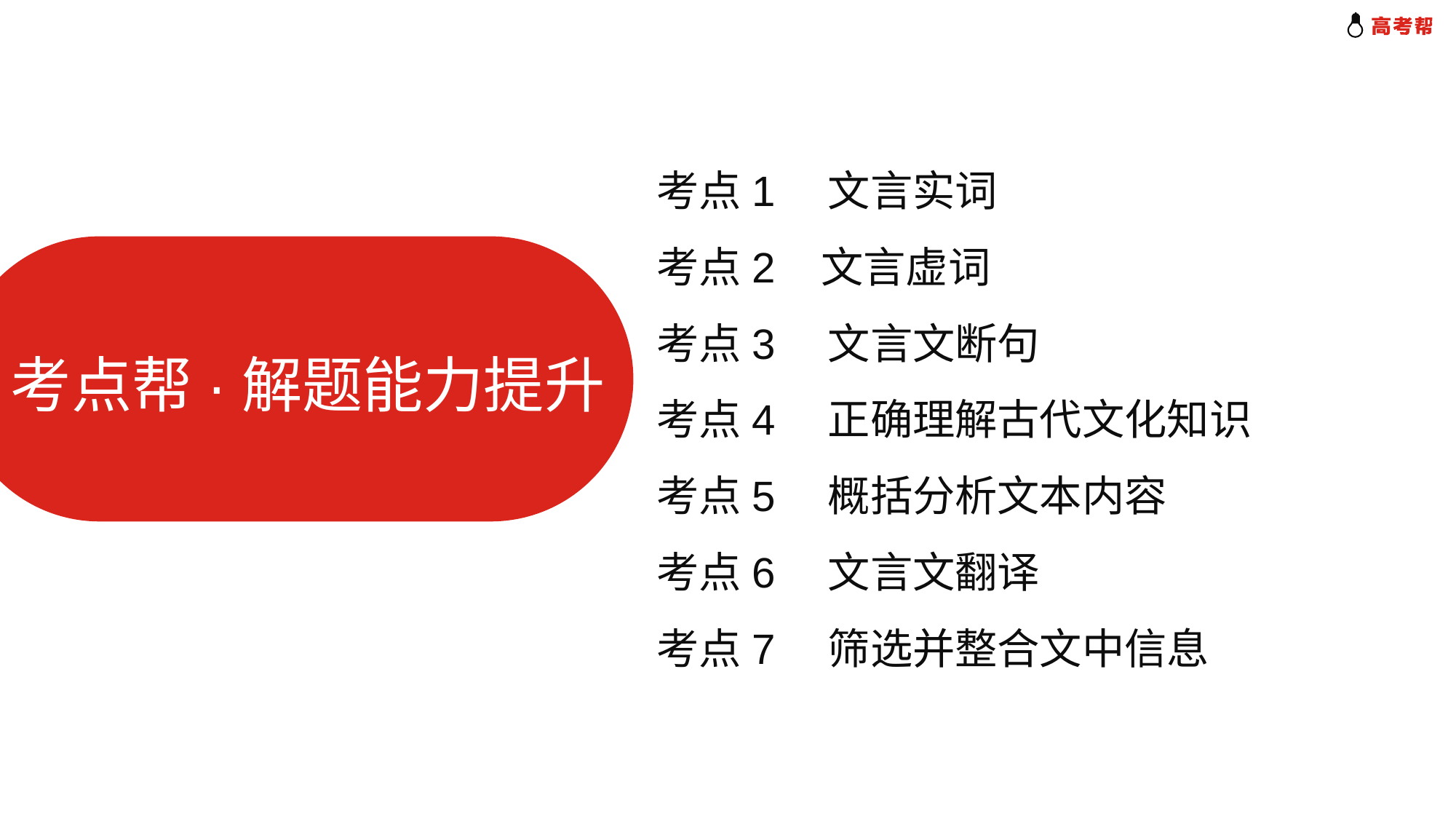

考点1　文言实词
考点2   文言虚词
考点3　文言文断句
考点4　正确理解古代文化知识
考点5　概括分析文本内容
考点6　文言文翻译
考点7　筛选并整合文中信息
考点帮·解题能力提升